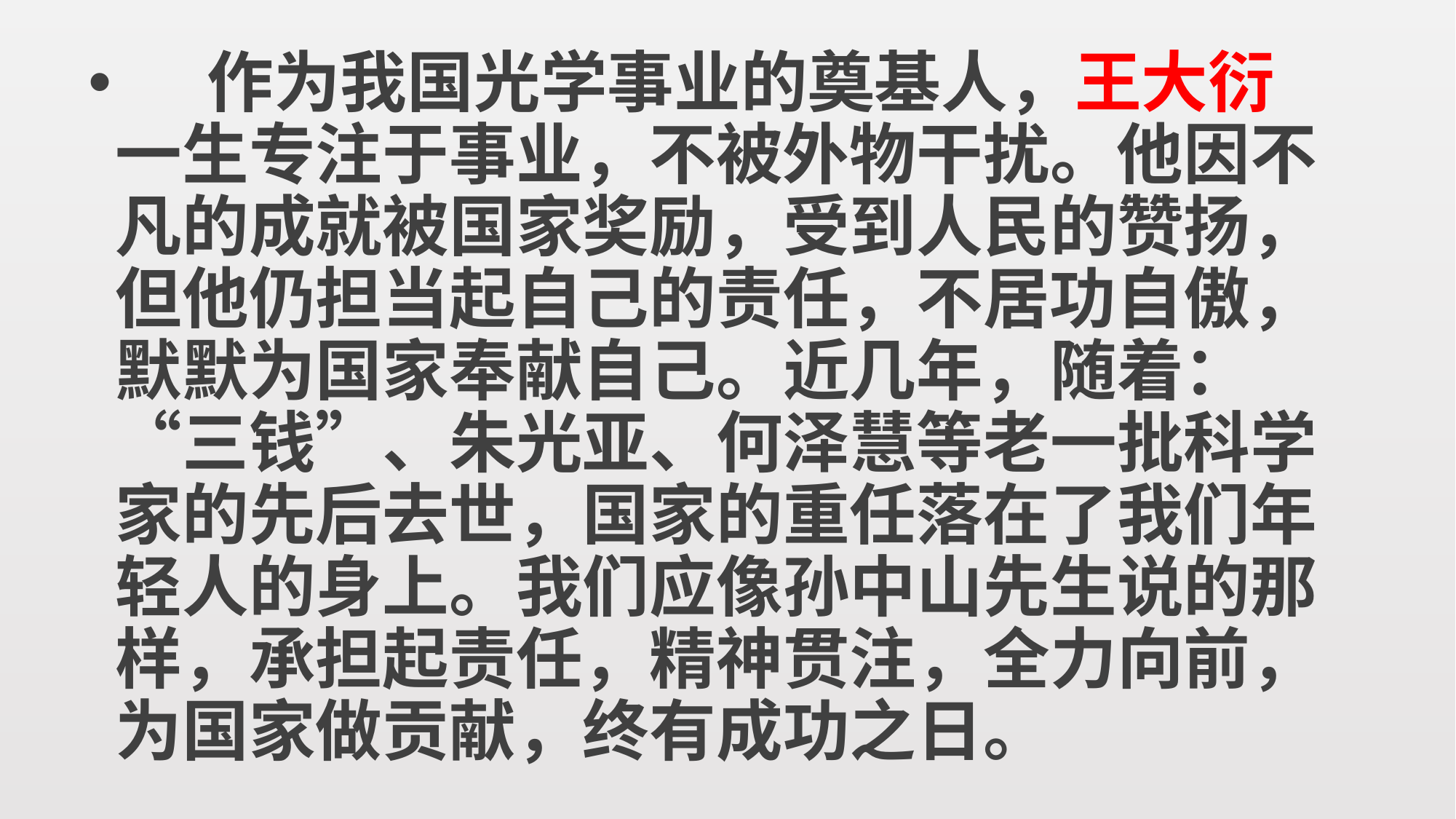

作为我国光学事业的奠基人，王大衍一生专注于事业，不被外物干扰。他因不凡的成就被国家奖励，受到人民的赞扬，但他仍担当起自己的责任，不居功自傲，默默为国家奉献自己。近几年，随着：“三钱”、朱光亚、何泽慧等老一批科学家的先后去世，国家的重任落在了我们年轻人的身上。我们应像孙中山先生说的那样，承担起责任，精神贯注，全力向前，为国家做贡献，终有成功之日。